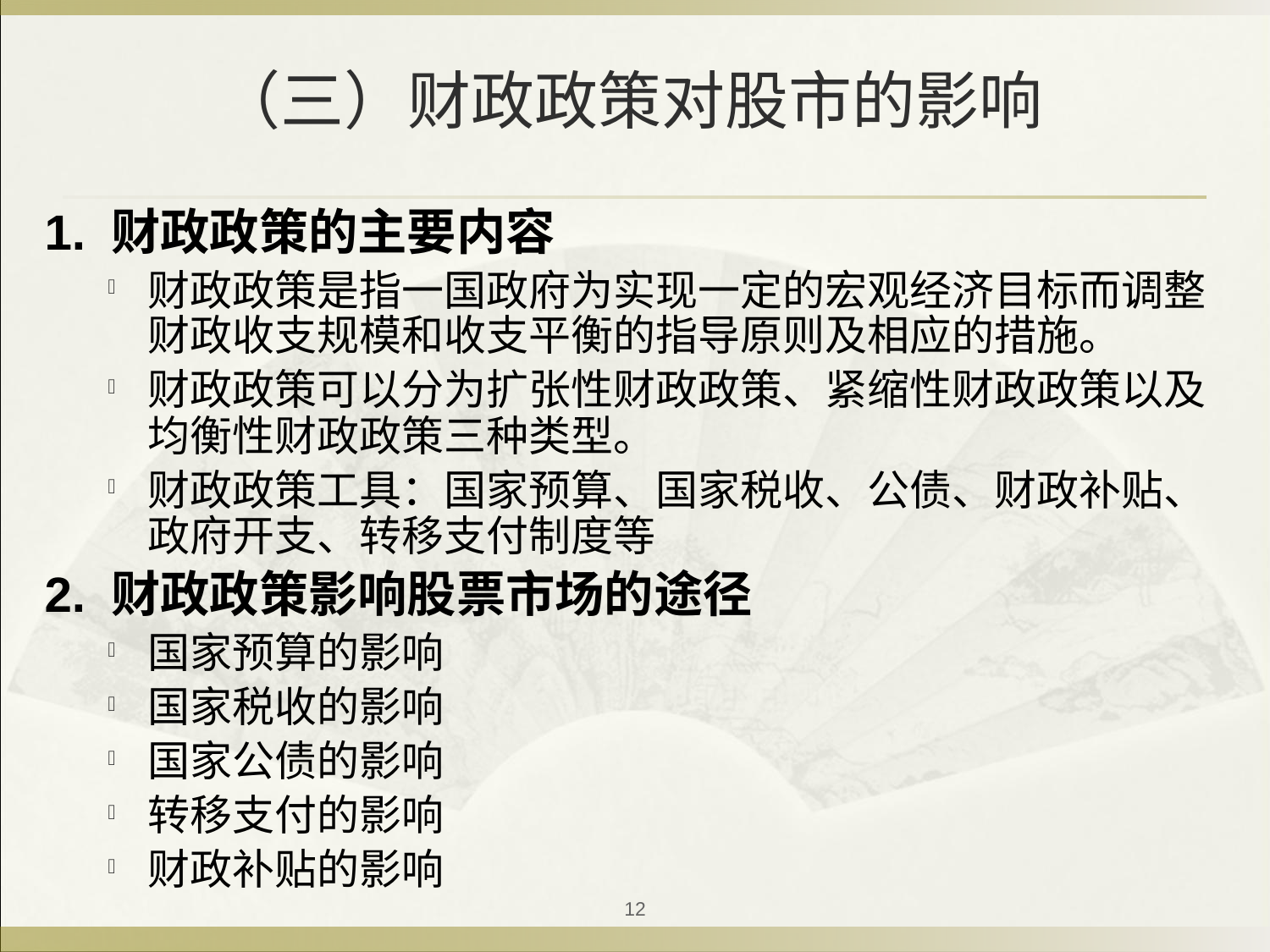

# （三）财政政策对股市的影响
1. 财政政策的主要内容
财政政策是指一国政府为实现一定的宏观经济目标而调整财政收支规模和收支平衡的指导原则及相应的措施。
财政政策可以分为扩张性财政政策、紧缩性财政政策以及均衡性财政政策三种类型。
财政政策工具：国家预算、国家税收、公债、财政补贴、政府开支、转移支付制度等
2. 财政政策影响股票市场的途径
国家预算的影响
国家税收的影响
国家公债的影响
转移支付的影响
财政补贴的影响
12